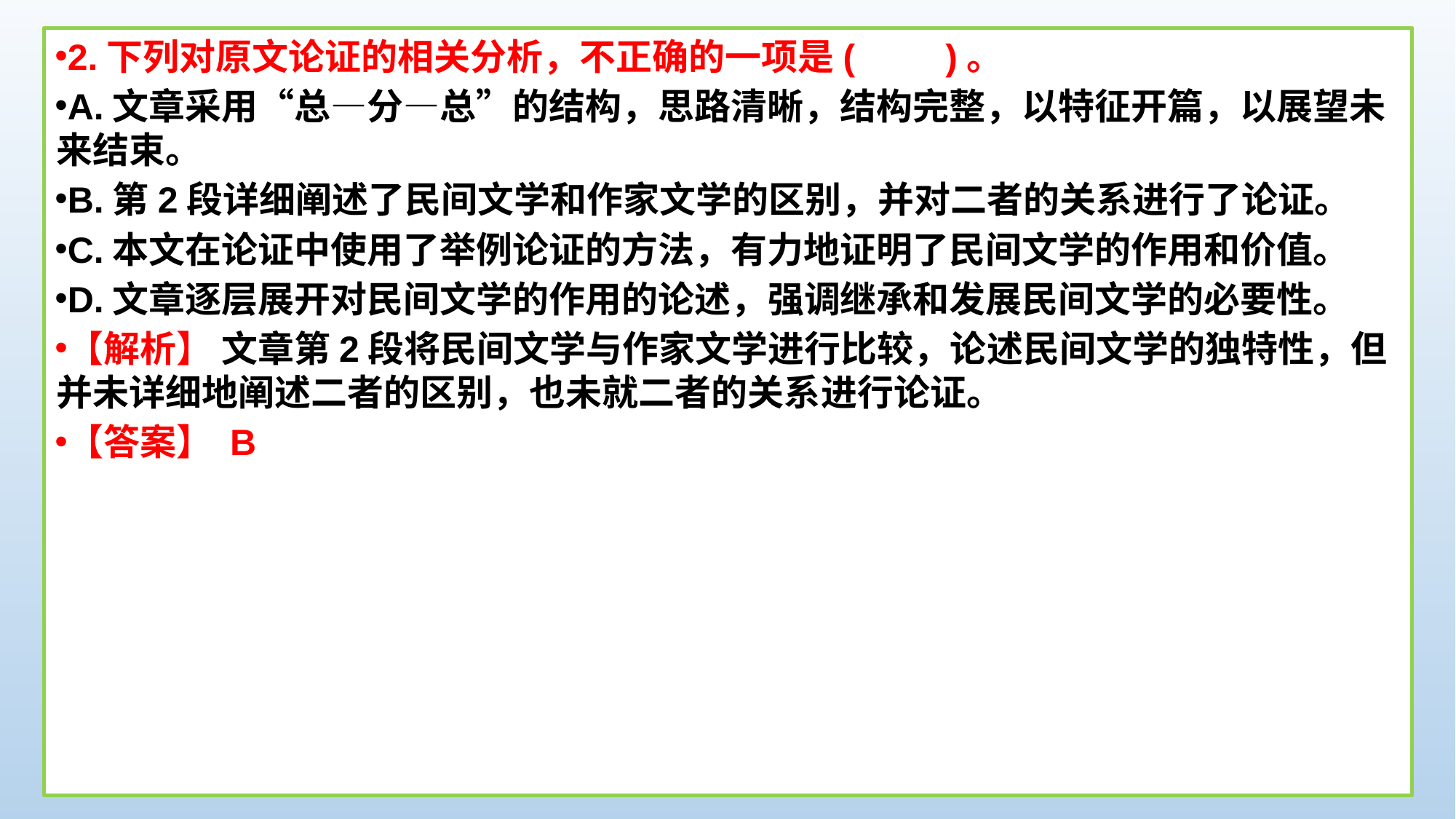

2.下列对原文论证的相关分析，不正确的一项是(　　)。
A.文章采用“总—分—总”的结构，思路清晰，结构完整，以特征开篇，以展望未来结束。
B.第2段详细阐述了民间文学和作家文学的区别，并对二者的关系进行了论证。
C.本文在论证中使用了举例论证的方法，有力地证明了民间文学的作用和价值。
D.文章逐层展开对民间文学的作用的论述，强调继承和发展民间文学的必要性。
【解析】 文章第2段将民间文学与作家文学进行比较，论述民间文学的独特性，但并未详细地阐述二者的区别，也未就二者的关系进行论证。
【答案】 B